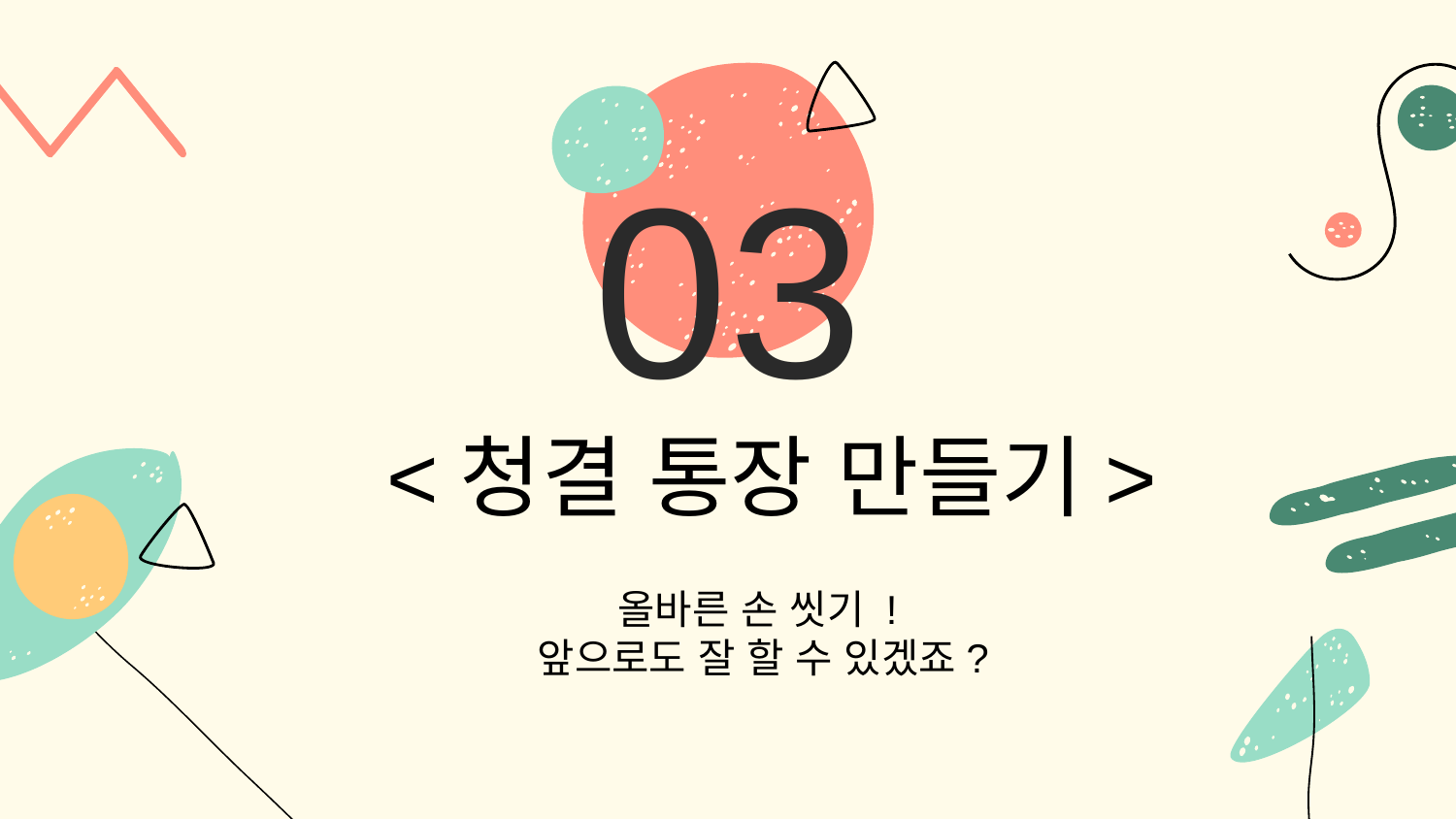

# 03
<청결 통장 만들기>
올바른 손 씻기 !
앞으로도 잘 할 수 있겠죠?